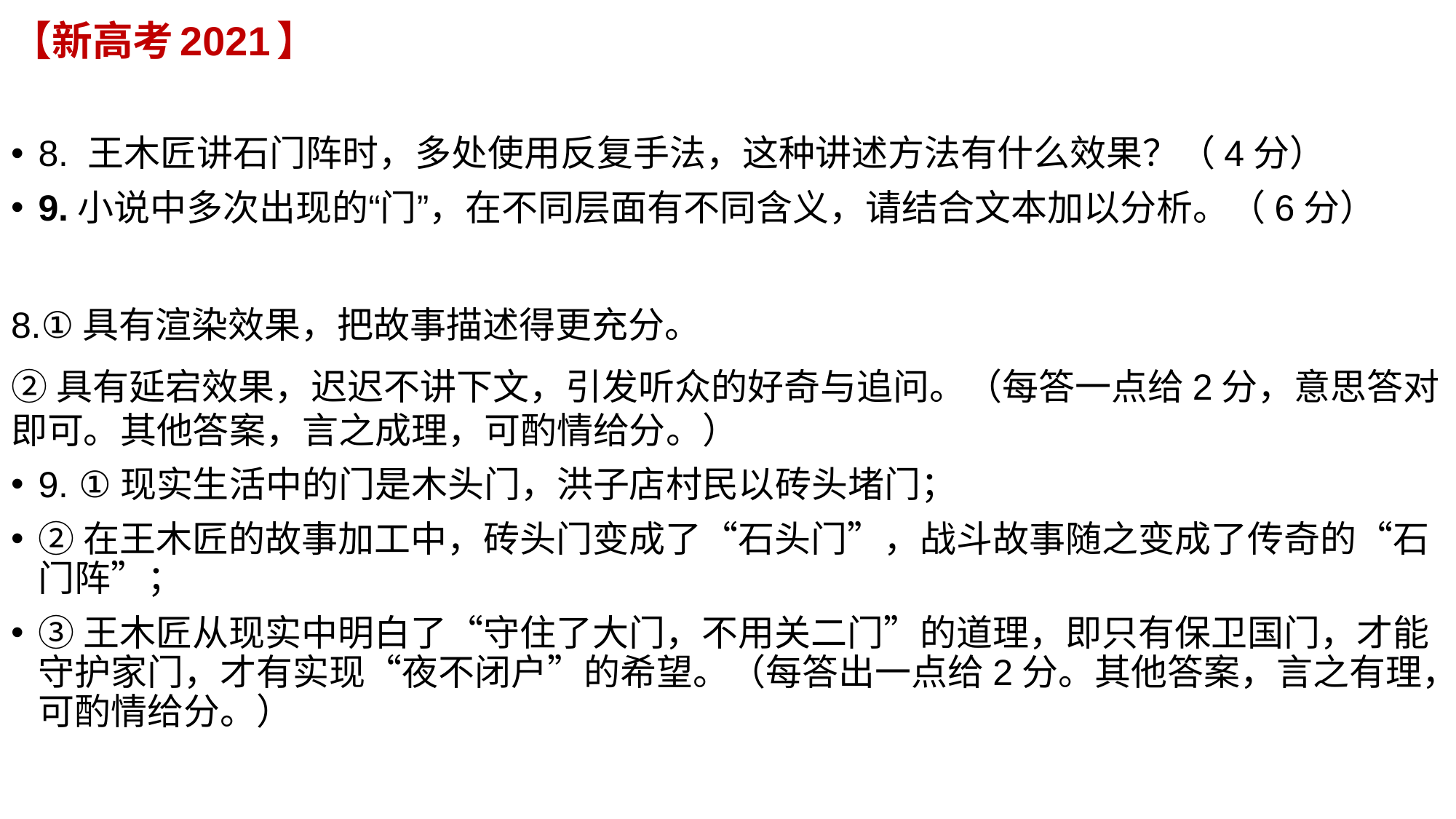

# 【新高考2021】
8. 王木匠讲石门阵时，多处使用反复手法，这种讲述方法有什么效果？（4分）
9.小说中多次出现的“门”，在不同层面有不同含义，请结合文本加以分析。（6分）

8.①具有渲染效果，把故事描述得更充分。
②具有延宕效果，迟迟不讲下文，引发听众的好奇与追问。（每答一点给2分，意思答对即可。其他答案，言之成理，可酌情给分。）
9. ①现实生活中的门是木头门，洪子店村民以砖头堵门；
②在王木匠的故事加工中，砖头门变成了“石头门”，战斗故事随之变成了传奇的“石门阵”；
③王木匠从现实中明白了“守住了大门，不用关二门”的道理，即只有保卫国门，才能守护家门，才有实现“夜不闭户”的希望。（每答出一点给2分。其他答案，言之有理，可酌情给分。）